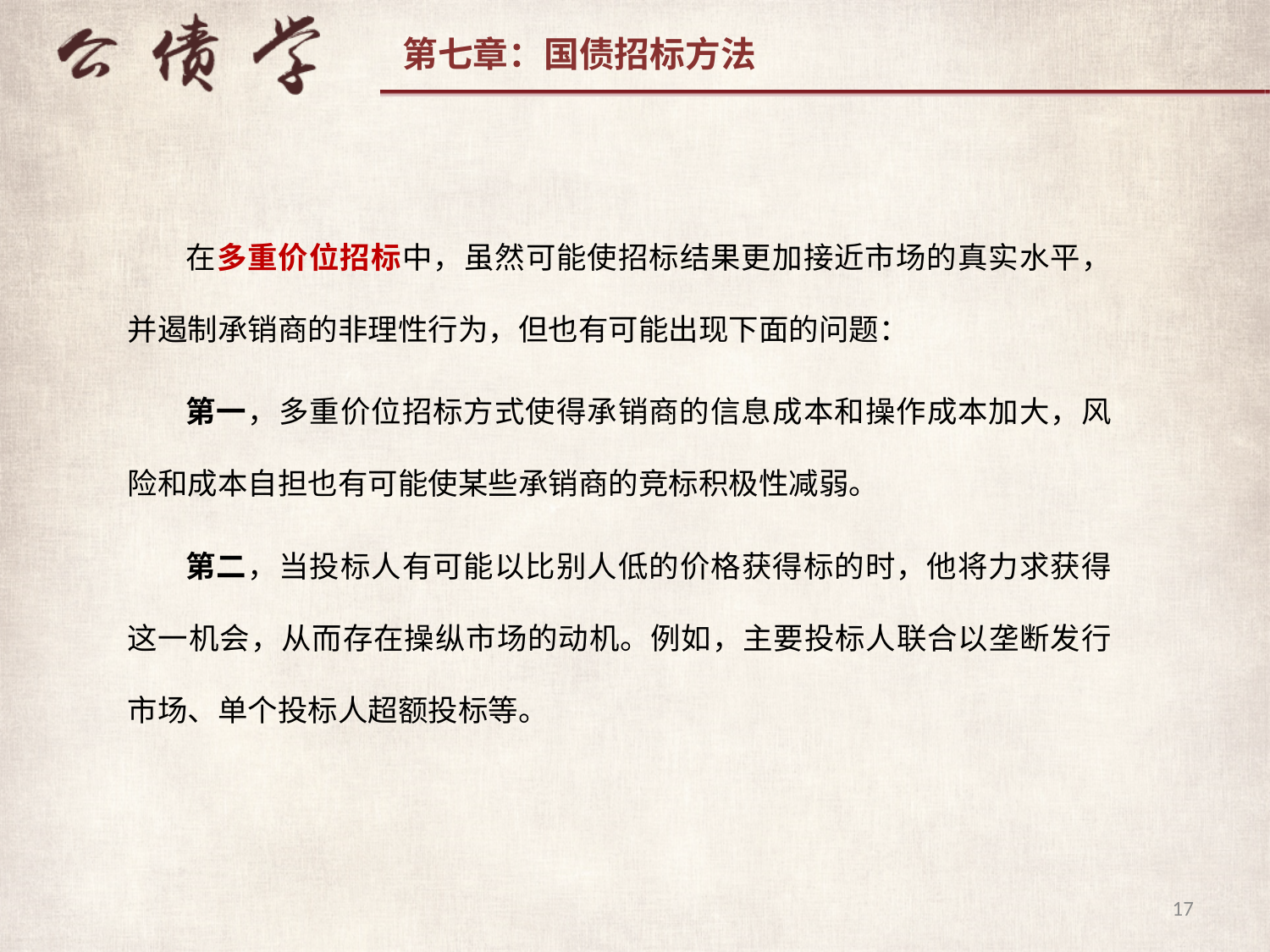

在多重价位招标中，虽然可能使招标结果更加接近市场的真实水平，并遏制承销商的非理性行为，但也有可能出现下面的问题：
第一，多重价位招标方式使得承销商的信息成本和操作成本加大，风险和成本自担也有可能使某些承销商的竞标积极性减弱。
第二，当投标人有可能以比别人低的价格获得标的时，他将力求获得这一机会，从而存在操纵市场的动机。例如，主要投标人联合以垄断发行市场、单个投标人超额投标等。
17